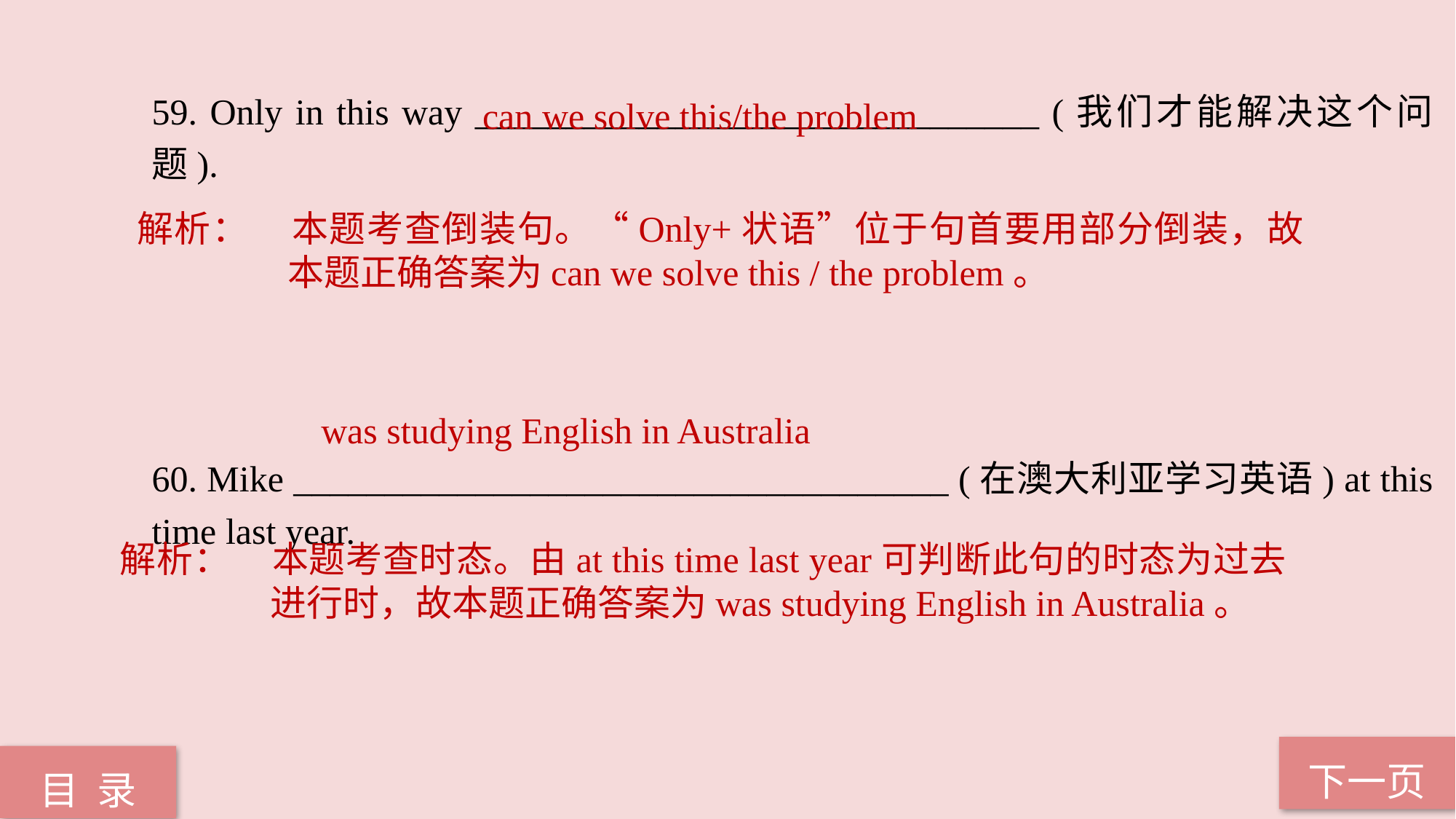

can we solve this/the problem
59. Only in this way _______________________________ (我们才能解决这个问题).

60. Mike ____________________________________ (在澳大利亚学习英语) at this time last year.
解析：	本题考查倒装句。“Only+状语”位于句首要用部分倒装，故本题正确答案为can we solve this / the problem。
 was studying English in Australia
解析：	本题考查时态。由at this time last year可判断此句的时态为过去进行时，故本题正确答案为was studying English in Australia。
下一页